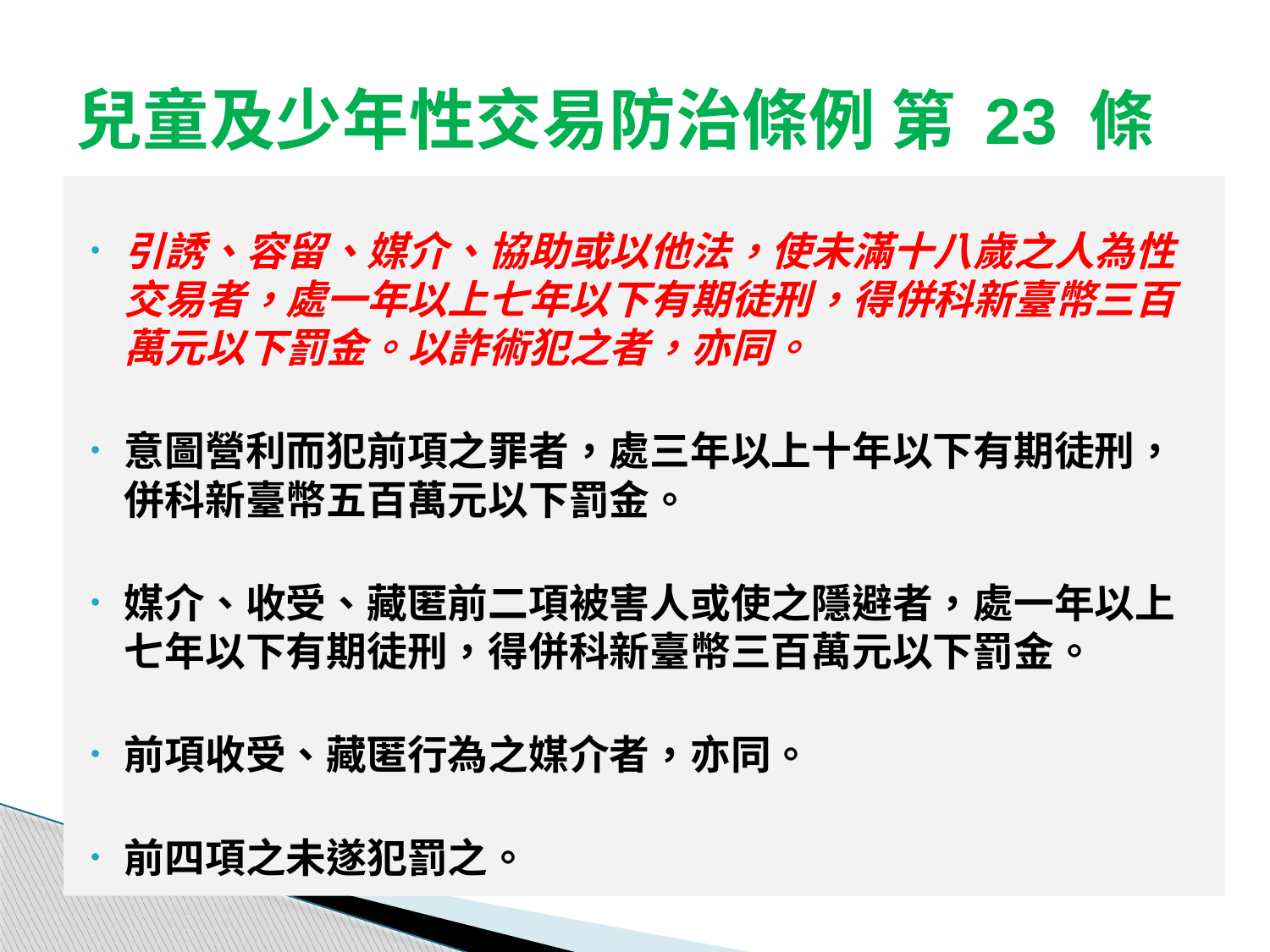

# 兒童及少年性交易防治條例 第 23 條

引誘、容留、媒介、協助或以他法，使未滿十八歲之人為性交易者，處一年以上七年以下有期徒刑，得併科新臺幣三百萬元以下罰金。以詐術犯之者，亦同。

意圖營利而犯前項之罪者，處三年以上十年以下有期徒刑，併科新臺幣五百萬元以下罰金。

媒介、收受、藏匿前二項被害人或使之隱避者，處一年以上七年以下有期徒刑，得併科新臺幣三百萬元以下罰金。

前項收受、藏匿行為之媒介者，亦同。

前四項之未遂犯罰之。